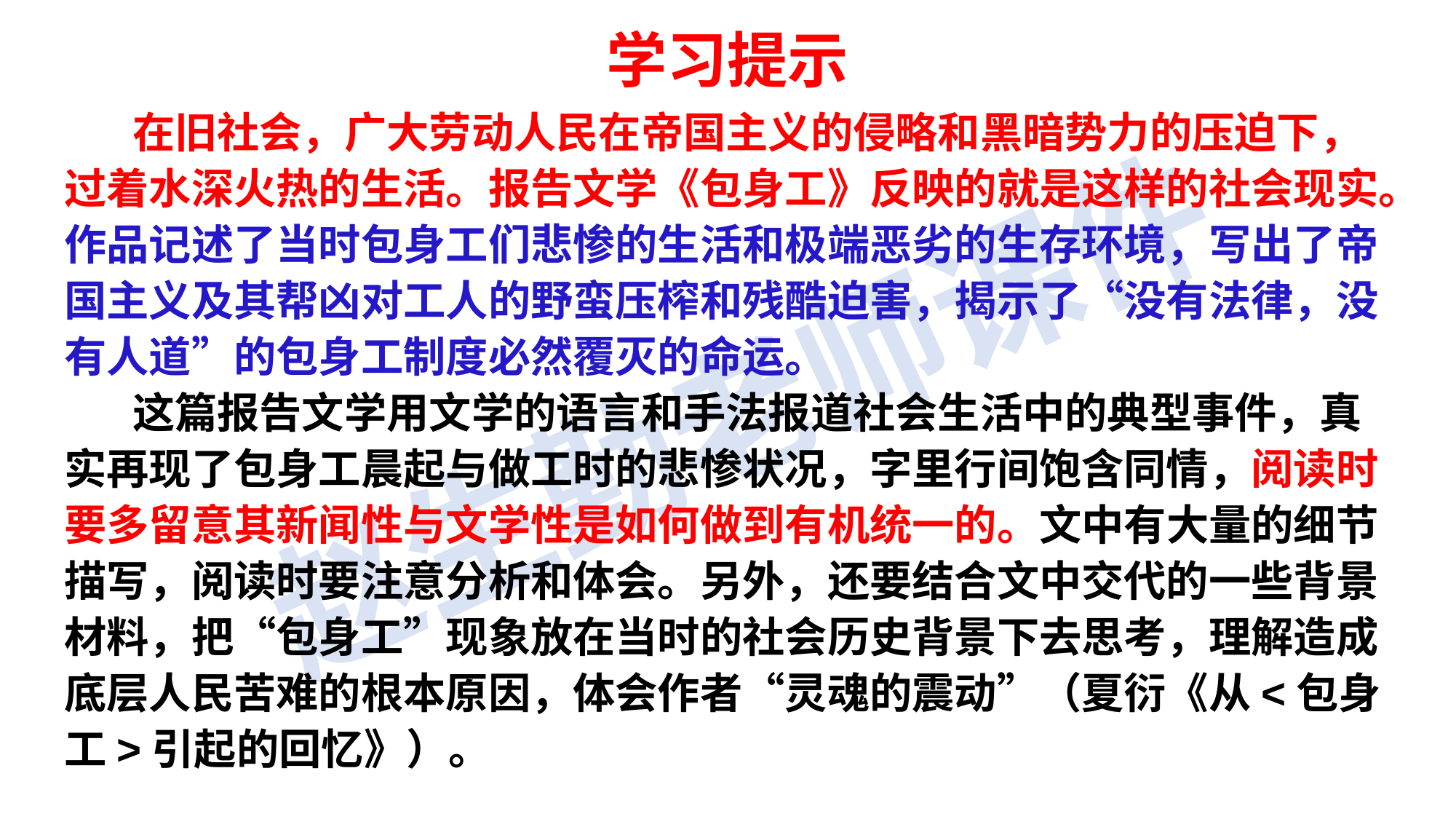

学习提示
      在旧社会，广大劳动人民在帝国主义的侵略和黑暗势力的压迫下，过着水深火热的生活。报告文学《包身工》反映的就是这样的社会现实。作品记述了当时包身工们悲惨的生活和极端恶劣的生存环境，写出了帝国主义及其帮凶对工人的野蛮压榨和残酷迫害，揭示了“没有法律，没有人道”的包身工制度必然覆灭的命运。
      这篇报告文学用文学的语言和手法报道社会生活中的典型事件，真实再现了包身工晨起与做工时的悲惨状况，字里行间饱含同情，阅读时要多留意其新闻性与文学性是如何做到有机统一的。文中有大量的细节描写，阅读时要注意分析和体会。另外，还要结合文中交代的一些背景材料，把“包身工”现象放在当时的社会历史背景下去思考，理解造成底层人民苦难的根本原因，体会作者“灵魂的震动”（夏衍《从<包身工>引起的回忆》）。